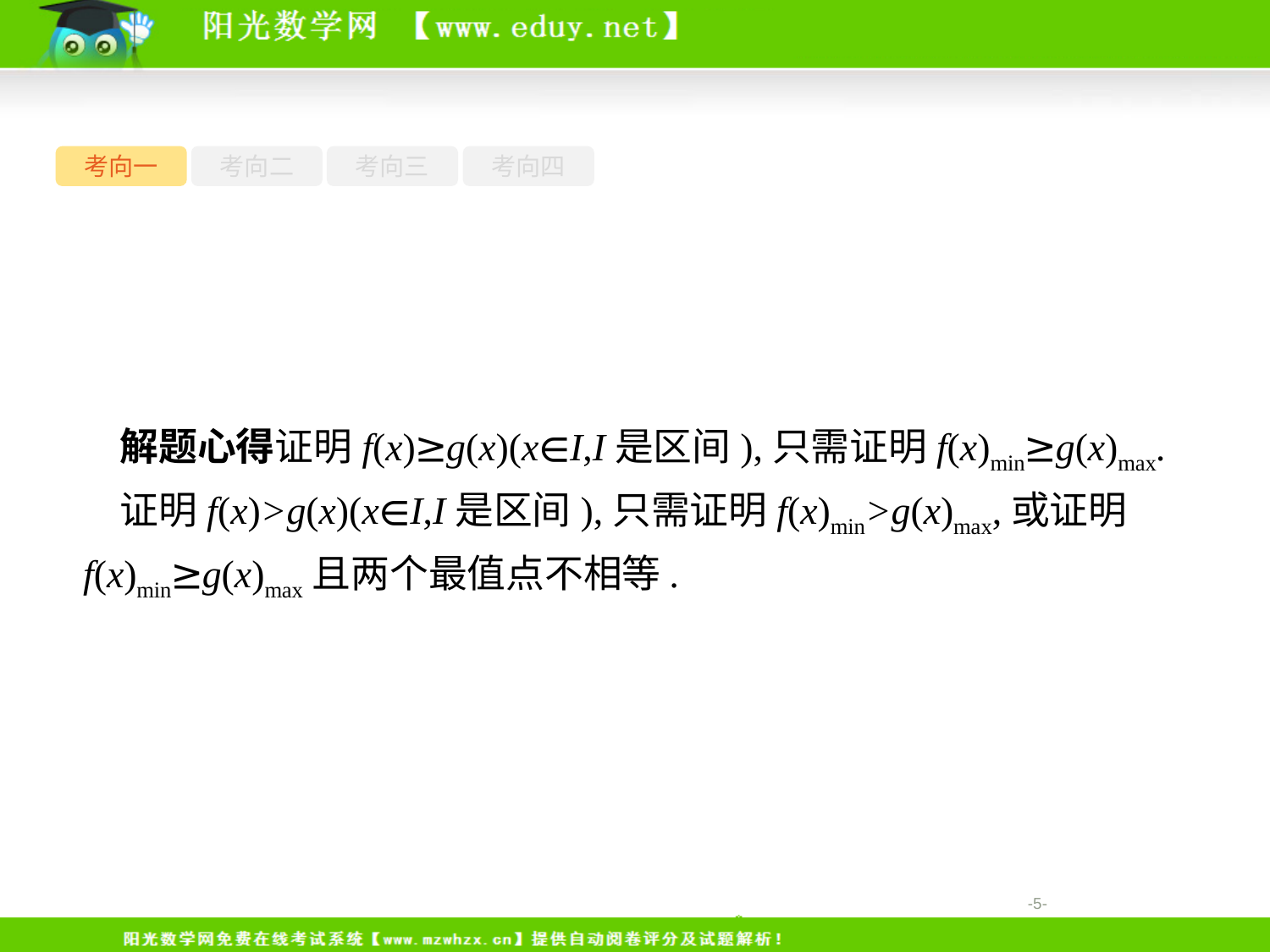

考向一
考向二
考向三
考向四
解题心得证明f(x)≥g(x)(x∈I,I是区间),只需证明f(x)min≥g(x)max.
证明f(x)>g(x)(x∈I,I是区间),只需证明f(x)min>g(x)max,或证明f(x)min≥g(x)max且两个最值点不相等.
-5-